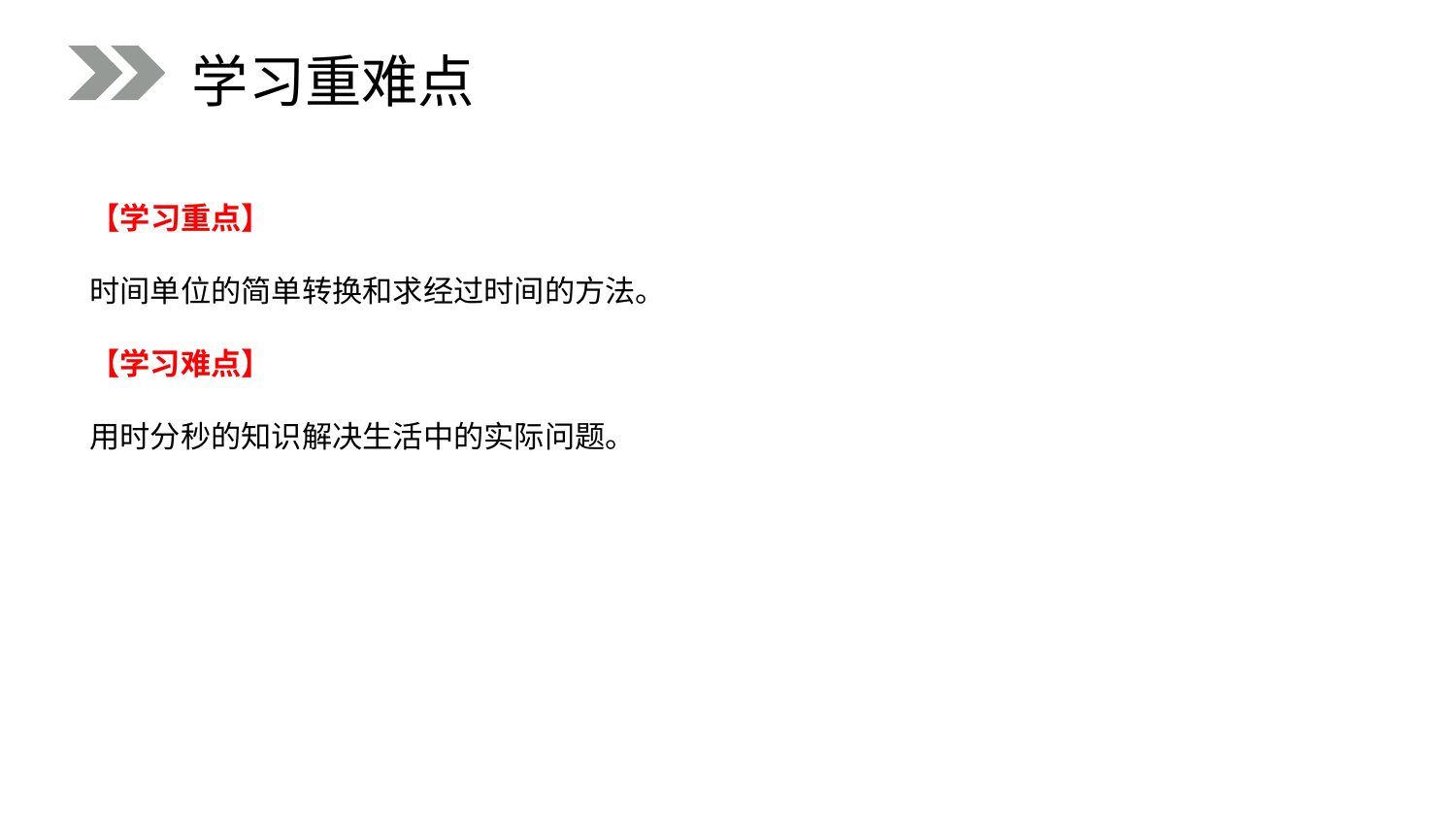

学习重难点
【学习重点】
时间单位的简单转换和求经过时间的方法。
【学习难点】
用时分秒的知识解决生活中的实际问题。